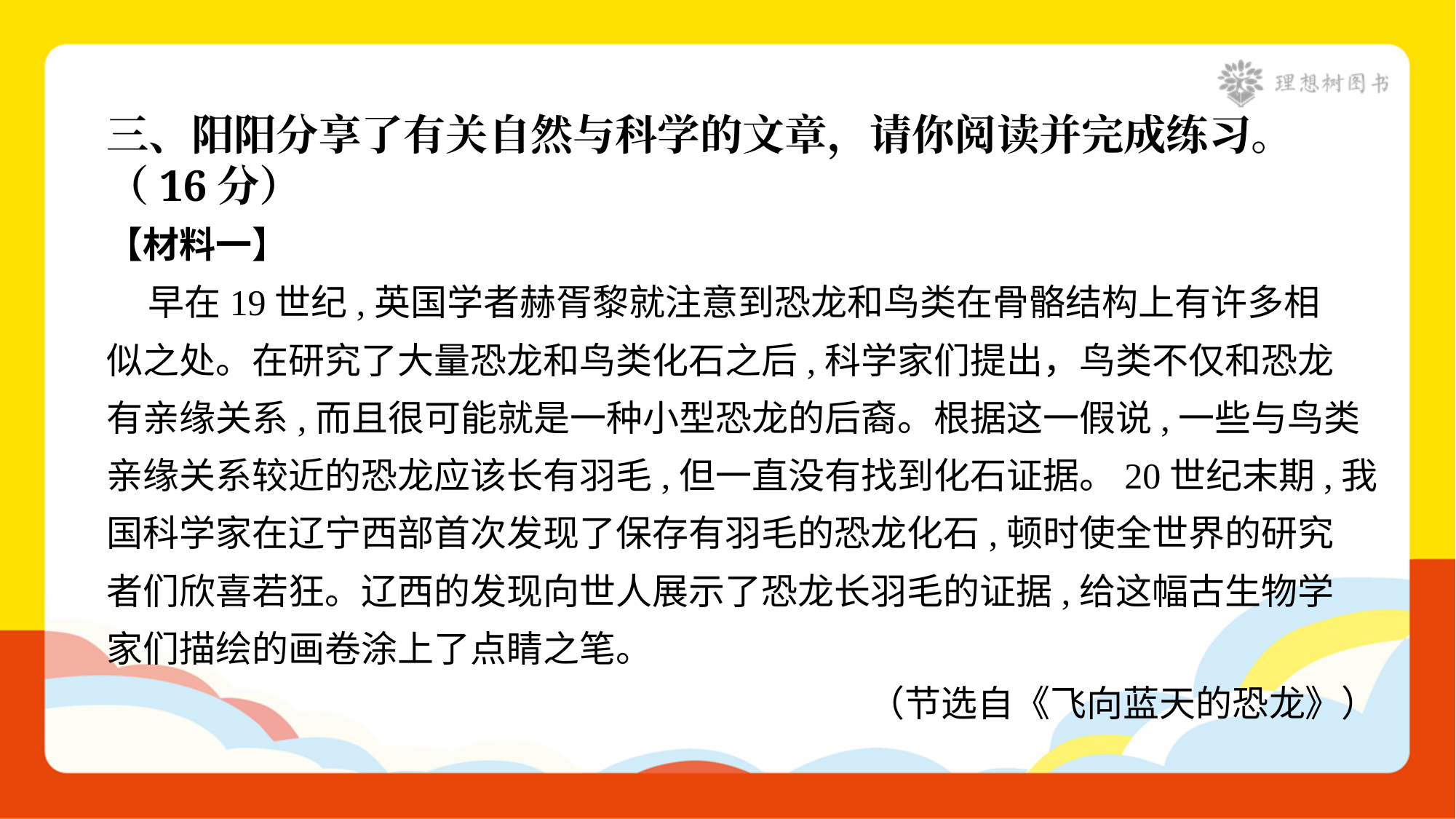

三、阳阳分享了有关自然与科学的文章，请你阅读并完成练习。
（16分）
【材料一】
    早在19世纪,英国学者赫胥黎就注意到恐龙和鸟类在骨骼结构上有许多相
似之处。在研究了大量恐龙和鸟类化石之后,科学家们提出，鸟类不仅和恐龙
有亲缘关系,而且很可能就是一种小型恐龙的后裔。根据这一假说,一些与鸟类
亲缘关系较近的恐龙应该长有羽毛,但一直没有找到化石证据。20世纪末期,我
国科学家在辽宁西部首次发现了保存有羽毛的恐龙化石,顿时使全世界的研究
者们欣喜若狂。辽西的发现向世人展示了恐龙长羽毛的证据,给这幅古生物学
家们描绘的画卷涂上了点睛之笔。
（节选自《飞向蓝天的恐龙》）